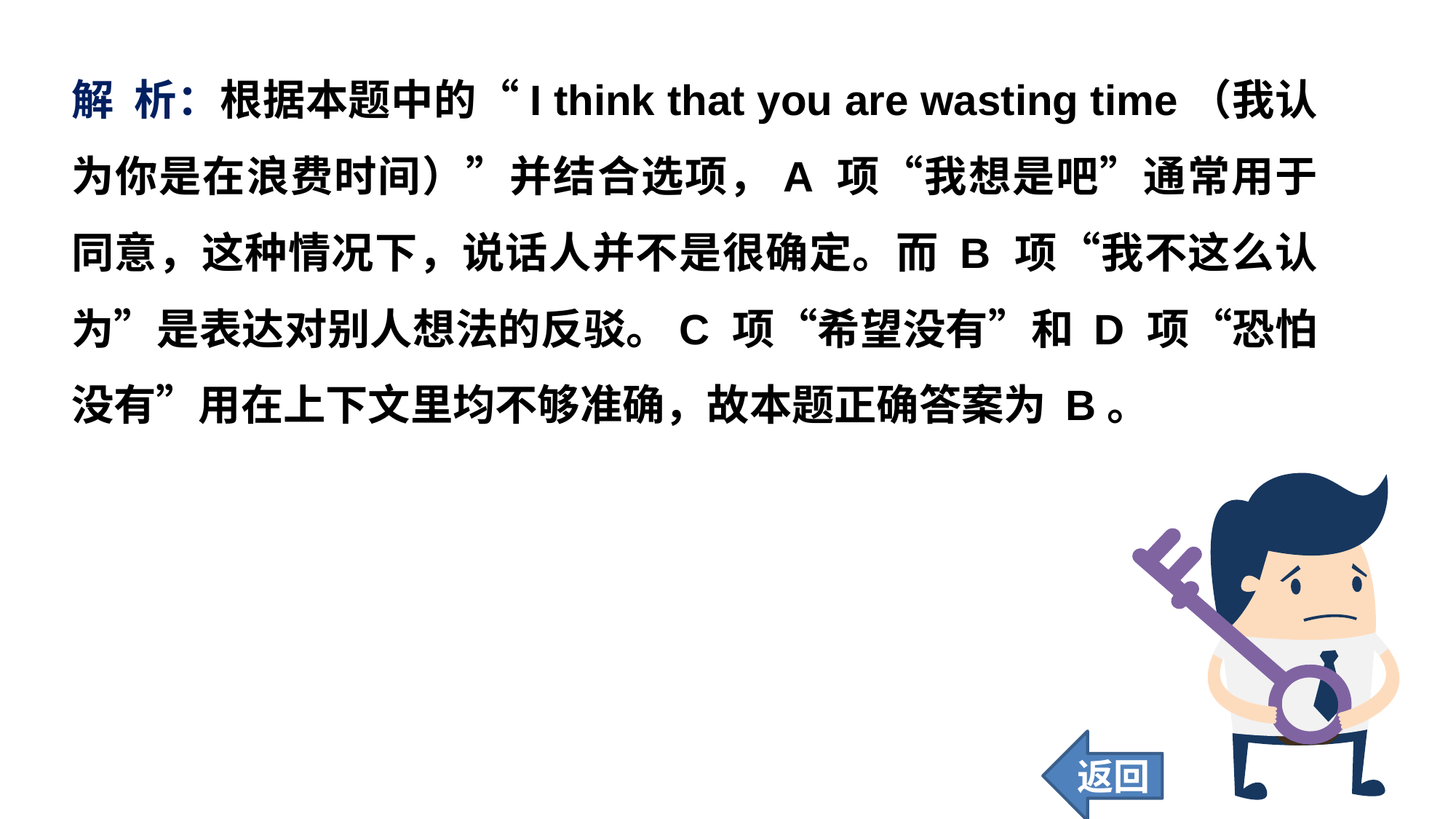

解  析：根据本题中的“I think that you are wasting time（我认为你是在浪费时间）”并结合选项，A 项“我想是吧”通常用于同意，这种情况下，说话人并不是很确定。而 B 项“我不这么认为”是表达对别人想法的反驳。C 项“希望没有”和 D 项“恐怕没有”用在上下文里均不够准确，故本题正确答案为 B。

返回
118